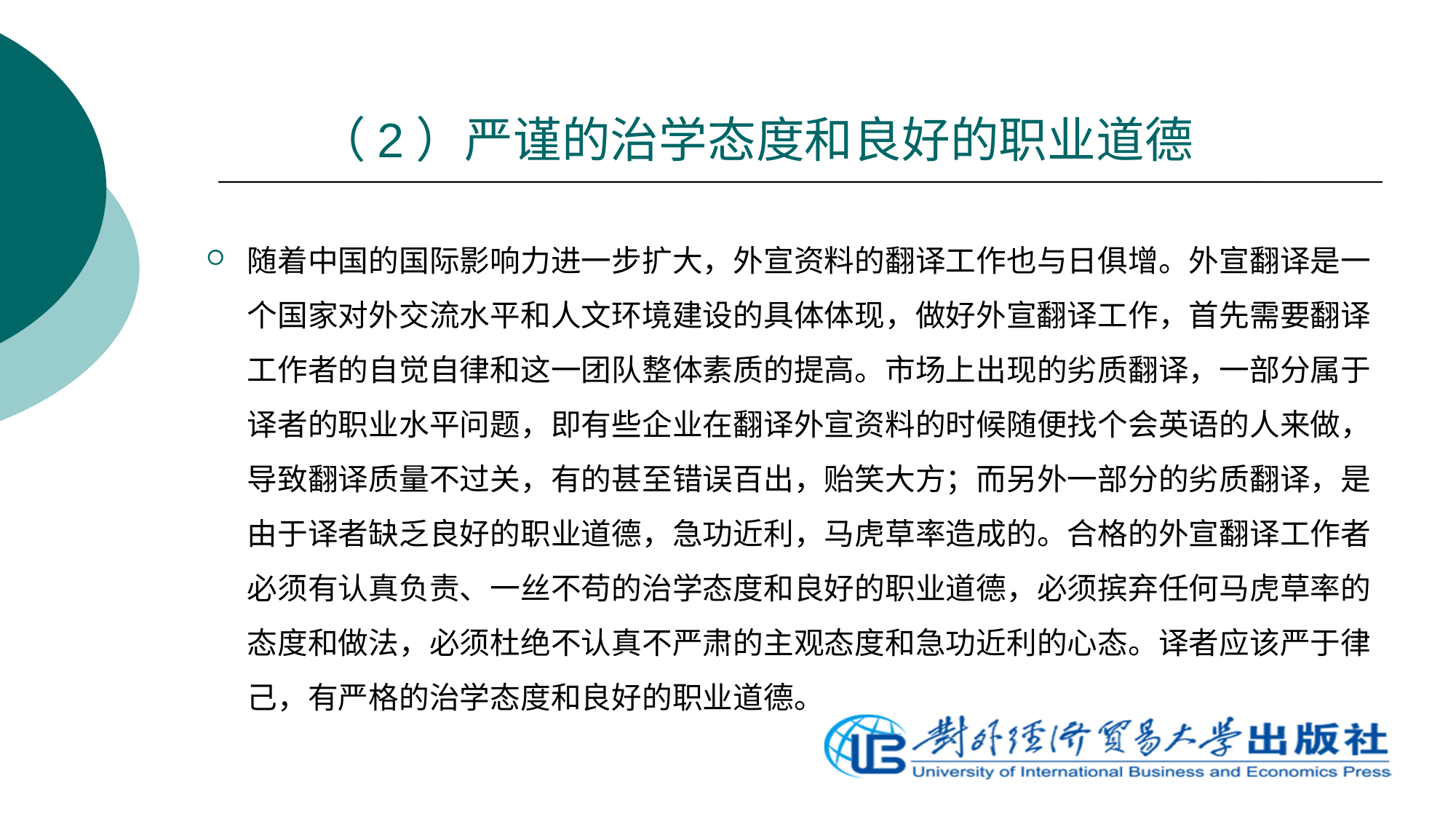

# （2）严谨的治学态度和良好的职业道德
随着中国的国际影响力进一步扩大，外宣资料的翻译工作也与日俱增。外宣翻译是一个国家对外交流水平和人文环境建设的具体体现，做好外宣翻译工作，首先需要翻译工作者的自觉自律和这一团队整体素质的提高。市场上出现的劣质翻译，一部分属于译者的职业水平问题，即有些企业在翻译外宣资料的时候随便找个会英语的人来做，导致翻译质量不过关，有的甚至错误百出，贻笑大方；而另外一部分的劣质翻译，是由于译者缺乏良好的职业道德，急功近利，马虎草率造成的。合格的外宣翻译工作者必须有认真负责、一丝不苟的治学态度和良好的职业道德，必须摈弃任何马虎草率的态度和做法，必须杜绝不认真不严肃的主观态度和急功近利的心态。译者应该严于律己，有严格的治学态度和良好的职业道德。